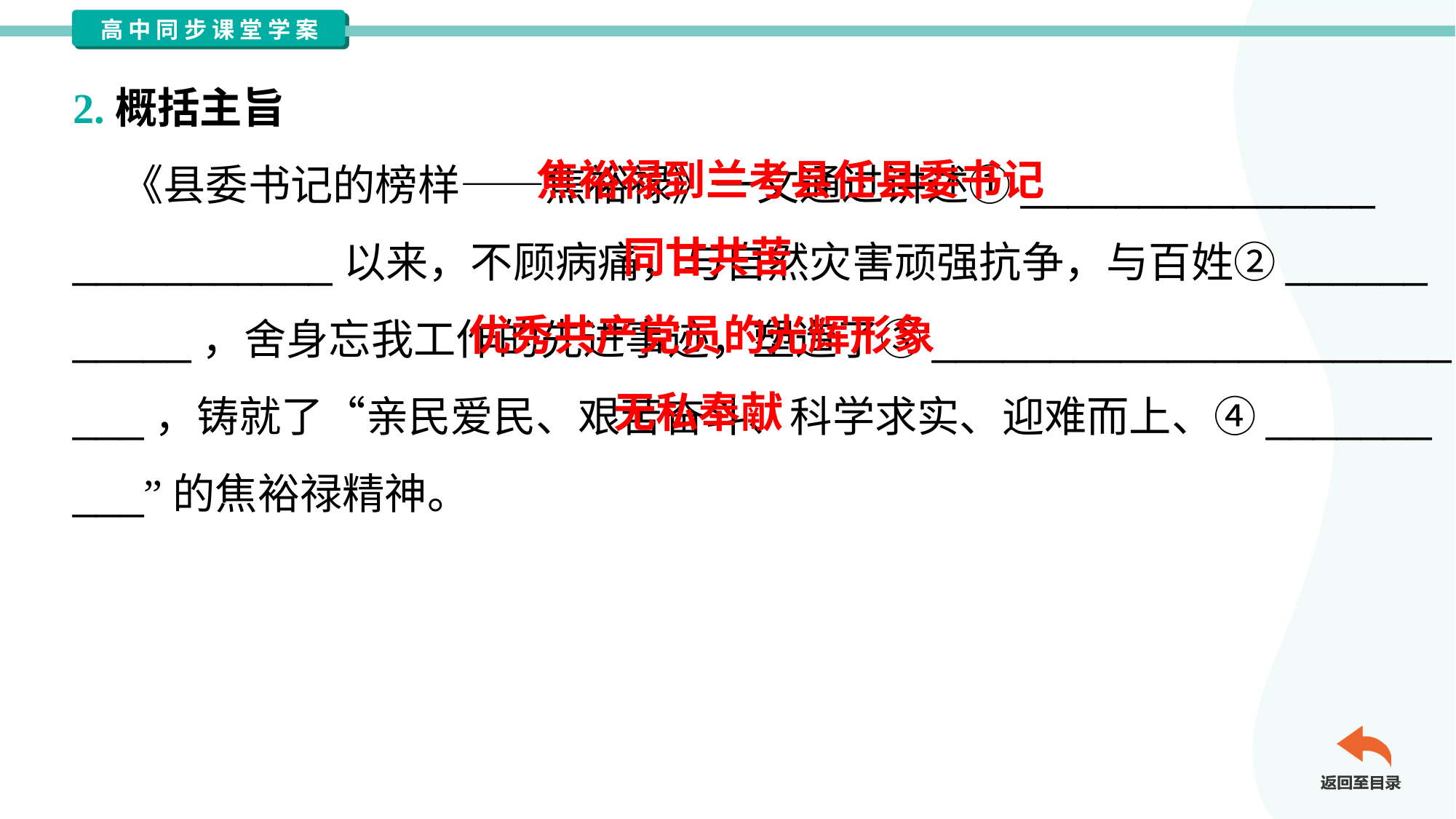

2.概括主旨
                                               焦裕禄到兰考县任县委书记
    《县委书记的榜样——焦裕禄》一文通过讲述①_______________
___________以来，不顾病痛，与自然灾害顽强抗争，与百姓②______
_____，舍身忘我工作的先进事迹，塑造了③______________________
___，铸就了“亲民爱民、艰苦奋斗、科学求实、迎难而上、④_______
___”的焦裕禄精神。
                                                        同甘共苦
                                        优秀共产党员的光辉形象
                                                       无私奉献